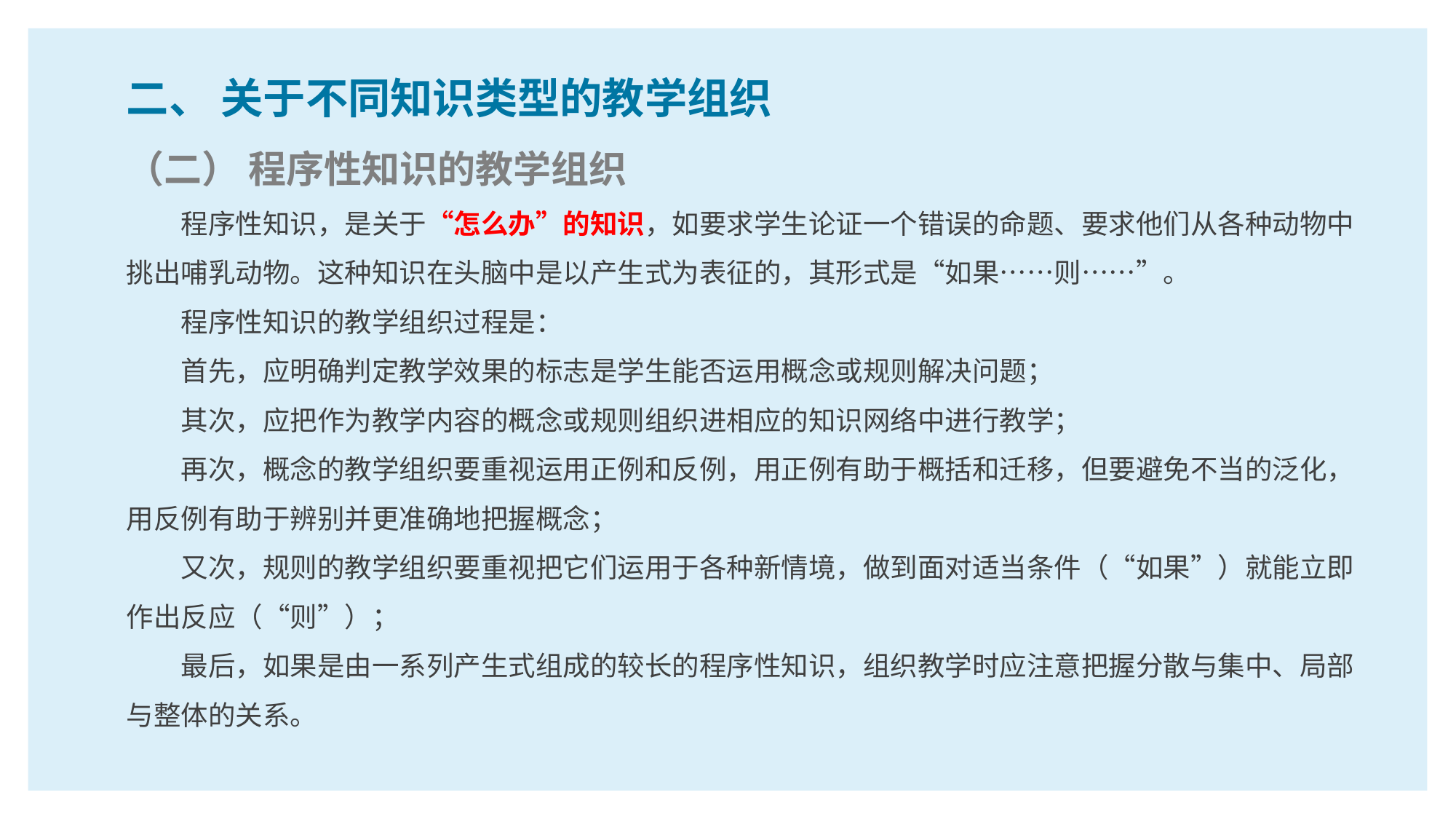

二、 关于不同知识类型的教学组织
（二） 程序性知识的教学组织
程序性知识，是关于“怎么办”的知识，如要求学生论证一个错误的命题、要求他们从各种动物中挑出哺乳动物。这种知识在头脑中是以产生式为表征的，其形式是“如果……则……”。
程序性知识的教学组织过程是：
首先，应明确判定教学效果的标志是学生能否运用概念或规则解决问题；
其次，应把作为教学内容的概念或规则组织进相应的知识网络中进行教学；
再次，概念的教学组织要重视运用正例和反例，用正例有助于概括和迁移，但要避免不当的泛化，用反例有助于辨别并更准确地把握概念；
又次，规则的教学组织要重视把它们运用于各种新情境，做到面对适当条件（“如果”）就能立即作出反应（“则”）；
最后，如果是由一系列产生式组成的较长的程序性知识，组织教学时应注意把握分散与集中、局部与整体的关系。